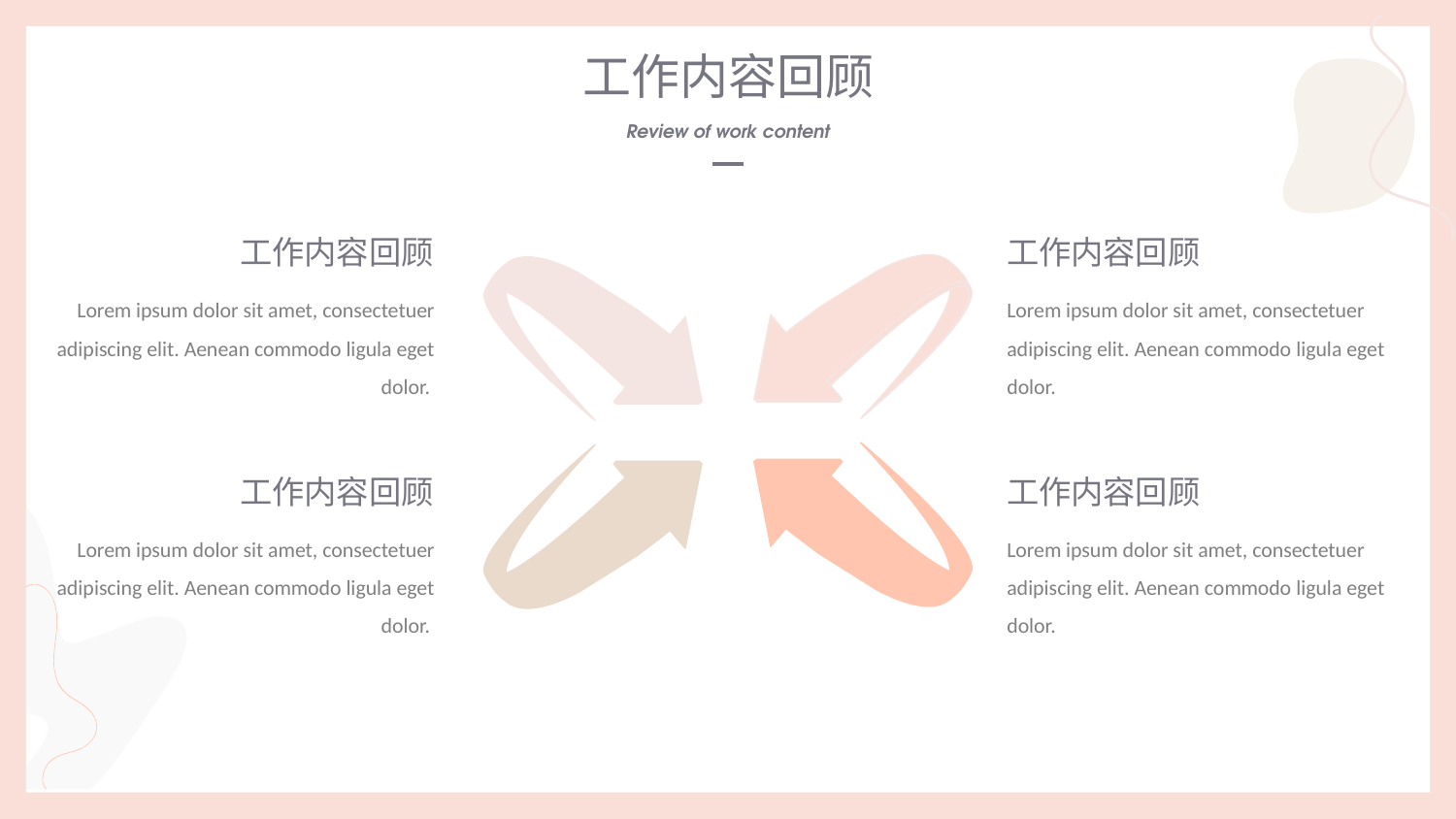

工作内容回顾
Review of work content
工作内容回顾
工作内容回顾

Lorem ipsum dolor sit amet, consectetuer adipiscing elit. Aenean commodo ligula eget dolor.
Lorem ipsum dolor sit amet, consectetuer adipiscing elit. Aenean commodo ligula eget dolor.

工作内容回顾
工作内容回顾
Lorem ipsum dolor sit amet, consectetuer adipiscing elit. Aenean commodo ligula eget dolor.
Lorem ipsum dolor sit amet, consectetuer adipiscing elit. Aenean commodo ligula eget dolor.